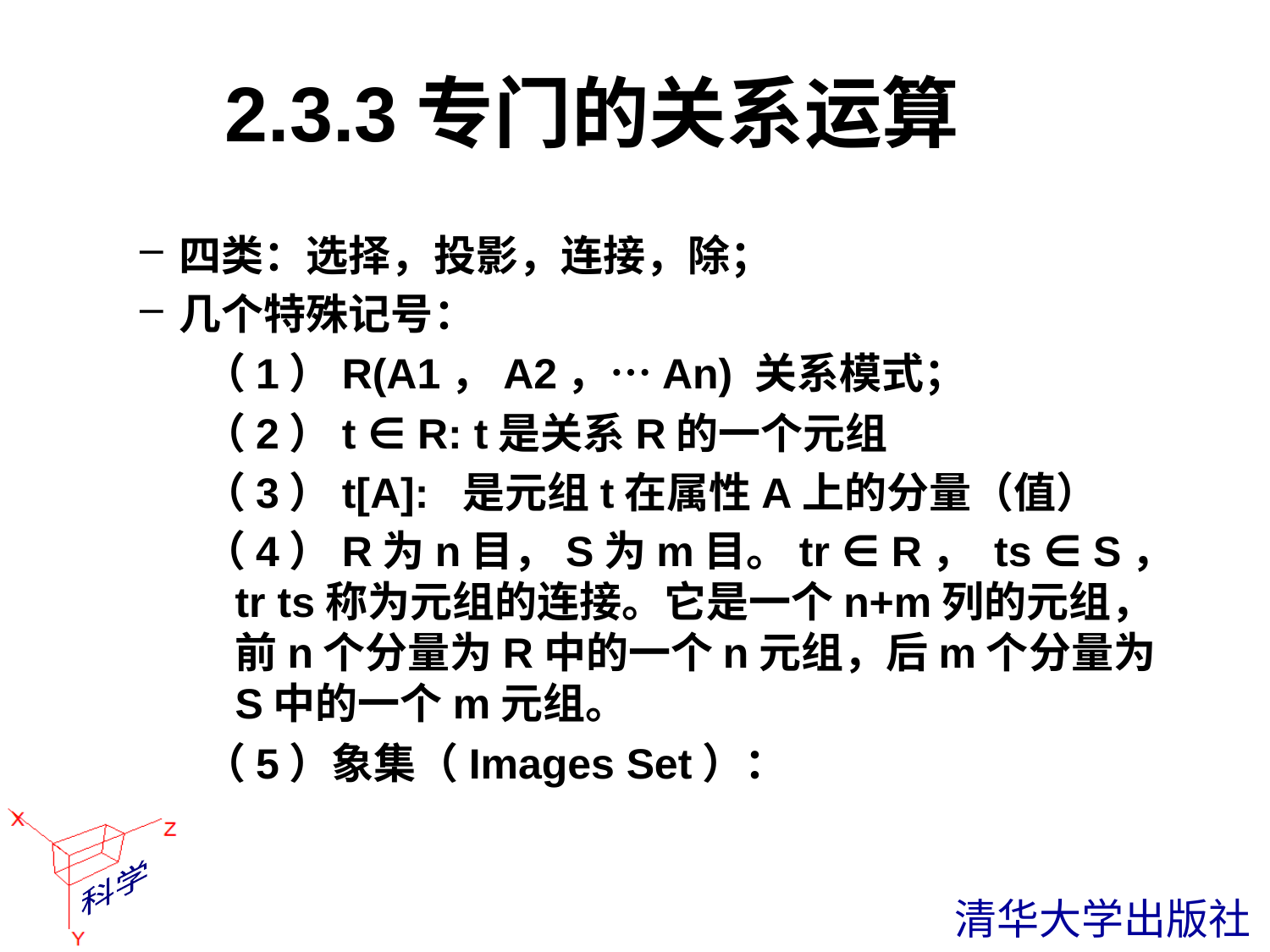

# 2.3.3专门的关系运算
四类：选择，投影，连接，除；
几个特殊记号：
（1）R(A1，A2，…An) 关系模式；
（2）t ∈ R: t是关系R的一个元组
（3）t[A]:  是元组t在属性A上的分量（值）
（4）R为n目，S为m目。tr ∈ R， ts ∈ S， tr ts称为元组的连接。它是一个n+m列的元组，前n个分量为R中的一个n元组，后m个分量为S中的一个m元组。
（5）象集（Images Set）：

      清华大学出版社